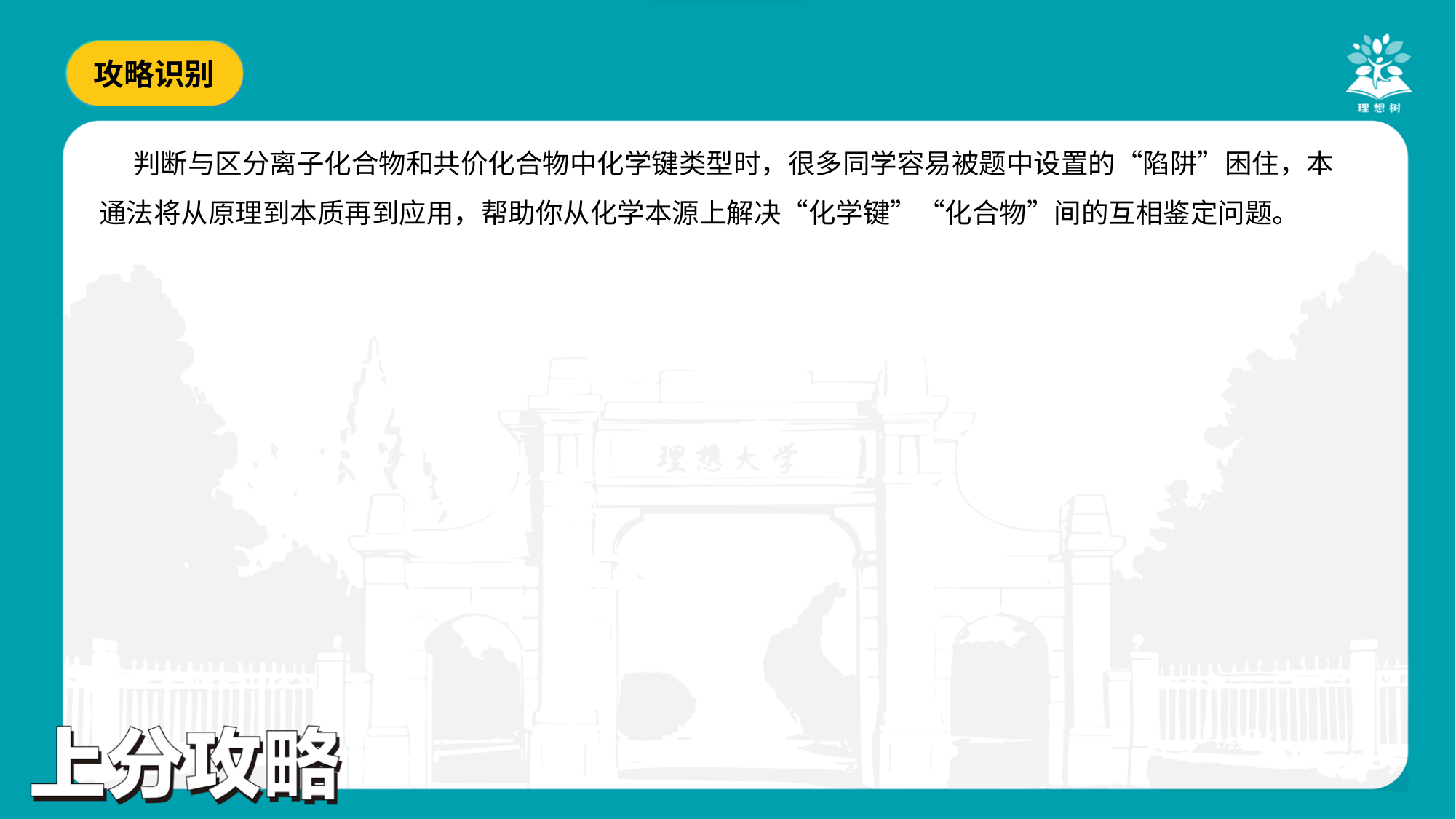

判断与区分离子化合物和共价化合物中化学键类型时，很多同学容易被题中设置的“陷阱”困住，本
通法将从原理到本质再到应用，帮助你从化学本源上解决“化学键”“化合物”间的互相鉴定问题。